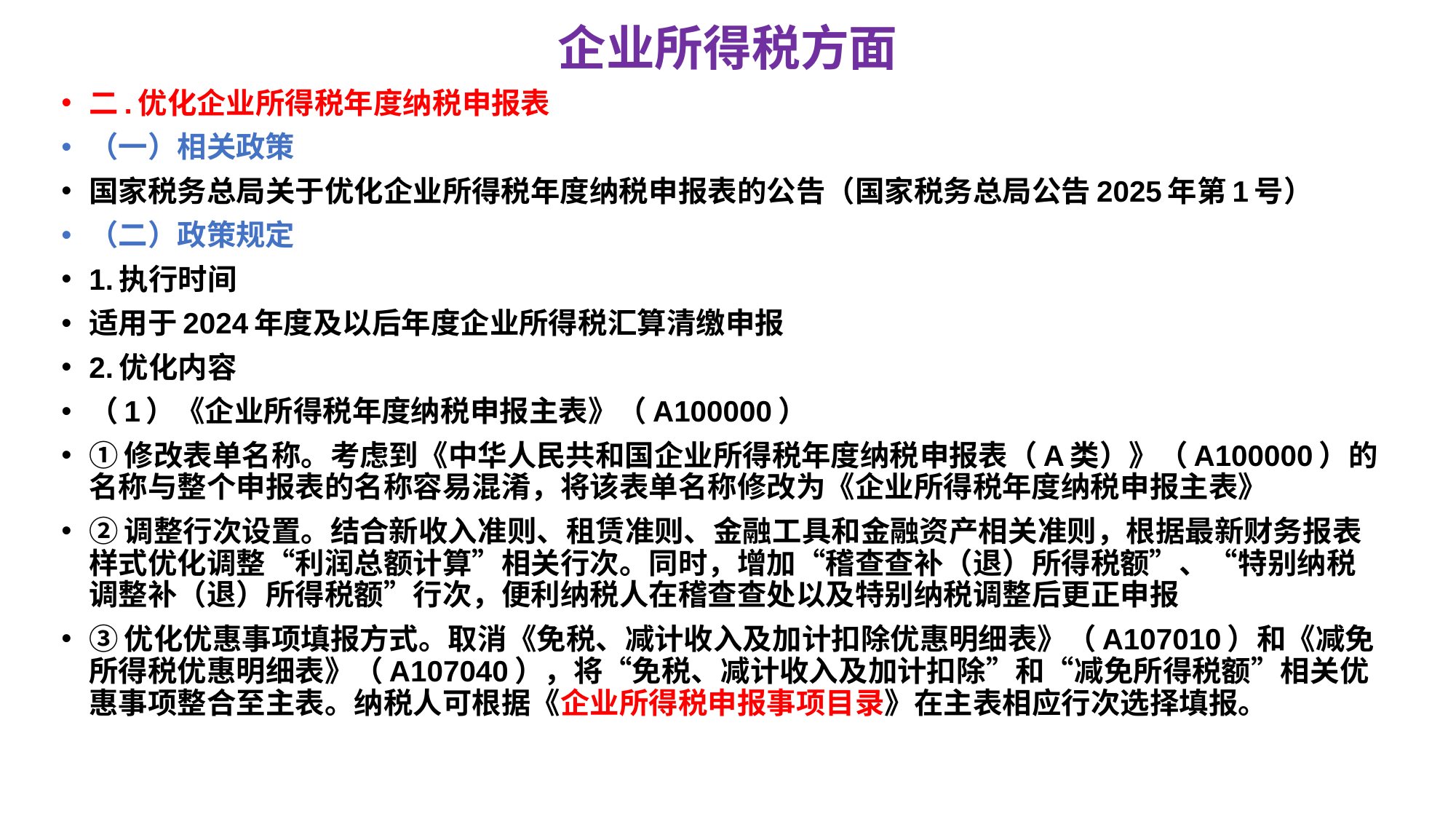

# 企业所得税方面
二.优化企业所得税年度纳税申报表
（一）相关政策
国家税务总局关于优化企业所得税年度纳税申报表的公告（国家税务总局公告2025年第1号）
（二）政策规定
1.执行时间
适用于2024年度及以后年度企业所得税汇算清缴申报
2.优化内容
（1）《企业所得税年度纳税申报主表》（A100000）
①修改表单名称。考虑到《中华人民共和国企业所得税年度纳税申报表（A类）》（A100000）的名称与整个申报表的名称容易混淆，将该表单名称修改为《企业所得税年度纳税申报主表》
②调整行次设置。结合新收入准则、租赁准则、金融工具和金融资产相关准则，根据最新财务报表样式优化调整“利润总额计算”相关行次。同时，增加“稽查查补（退）所得税额”、“特别纳税调整补（退）所得税额”行次，便利纳税人在稽查查处以及特别纳税调整后更正申报
③优化优惠事项填报方式。取消《免税、减计收入及加计扣除优惠明细表》（A107010）和《减免所得税优惠明细表》（A107040），将“免税、减计收入及加计扣除”和“减免所得税额”相关优惠事项整合至主表。纳税人可根据《企业所得税申报事项目录》在主表相应行次选择填报。